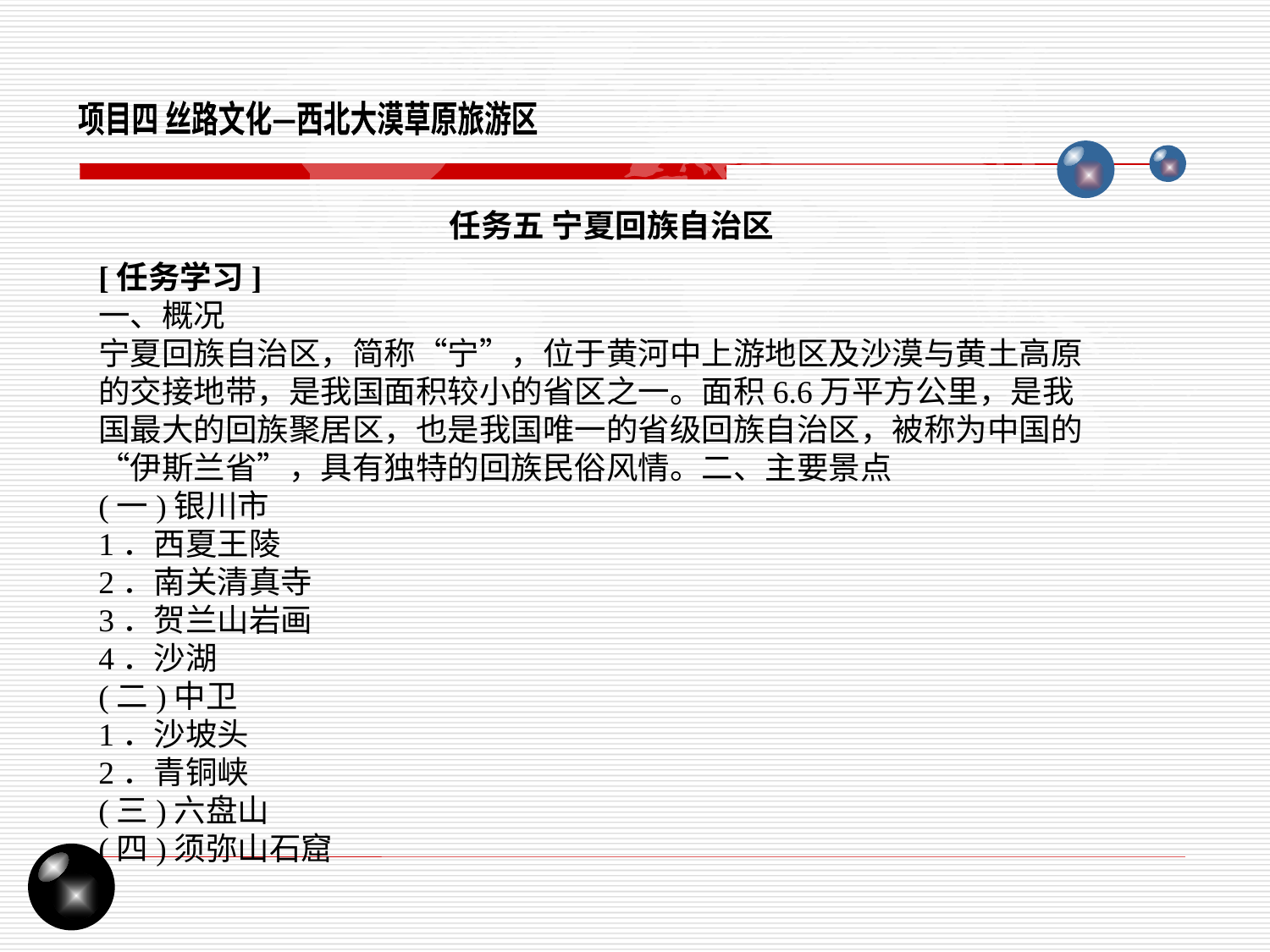

项目四 丝路文化—西北大漠草原旅游区
任务五 宁夏回族自治区

[任务学习]
一、概况
宁夏回族自治区，简称“宁”，位于黄河中上游地区及沙漠与黄土高原的交接地带，是我国面积较小的省区之一。面积6.6万平方公里，是我国最大的回族聚居区，也是我国唯一的省级回族自治区，被称为中国的“伊斯兰省”，具有独特的回族民俗风情。二、主要景点
(一)银川市
1．西夏王陵
2．南关清真寺
3．贺兰山岩画
4．沙湖
(二)中卫
1．沙坡头
2．青铜峡
(三)六盘山
(四)须弥山石窟